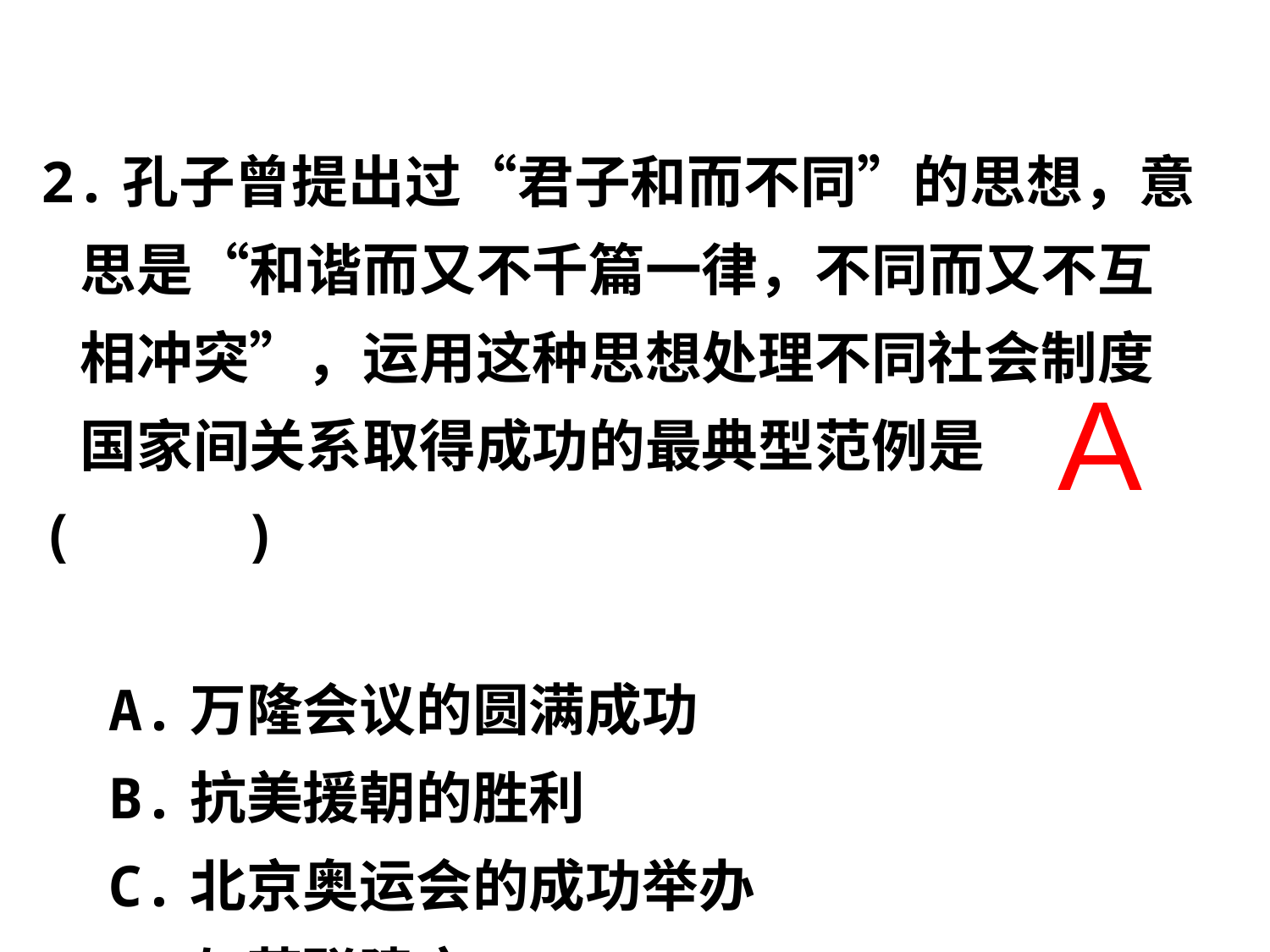

2.孔子曾提出过“君子和而不同”的思想，意
  思是“和谐而又不千篇一律，不同而又不互
  相冲突”，运用这种思想处理不同社会制度
  国家间关系取得成功的最典型范例是(     )
  A.万隆会议的圆满成功
  B.抗美援朝的胜利
  C.北京奥运会的成功举办
  D.与苏联建交
A